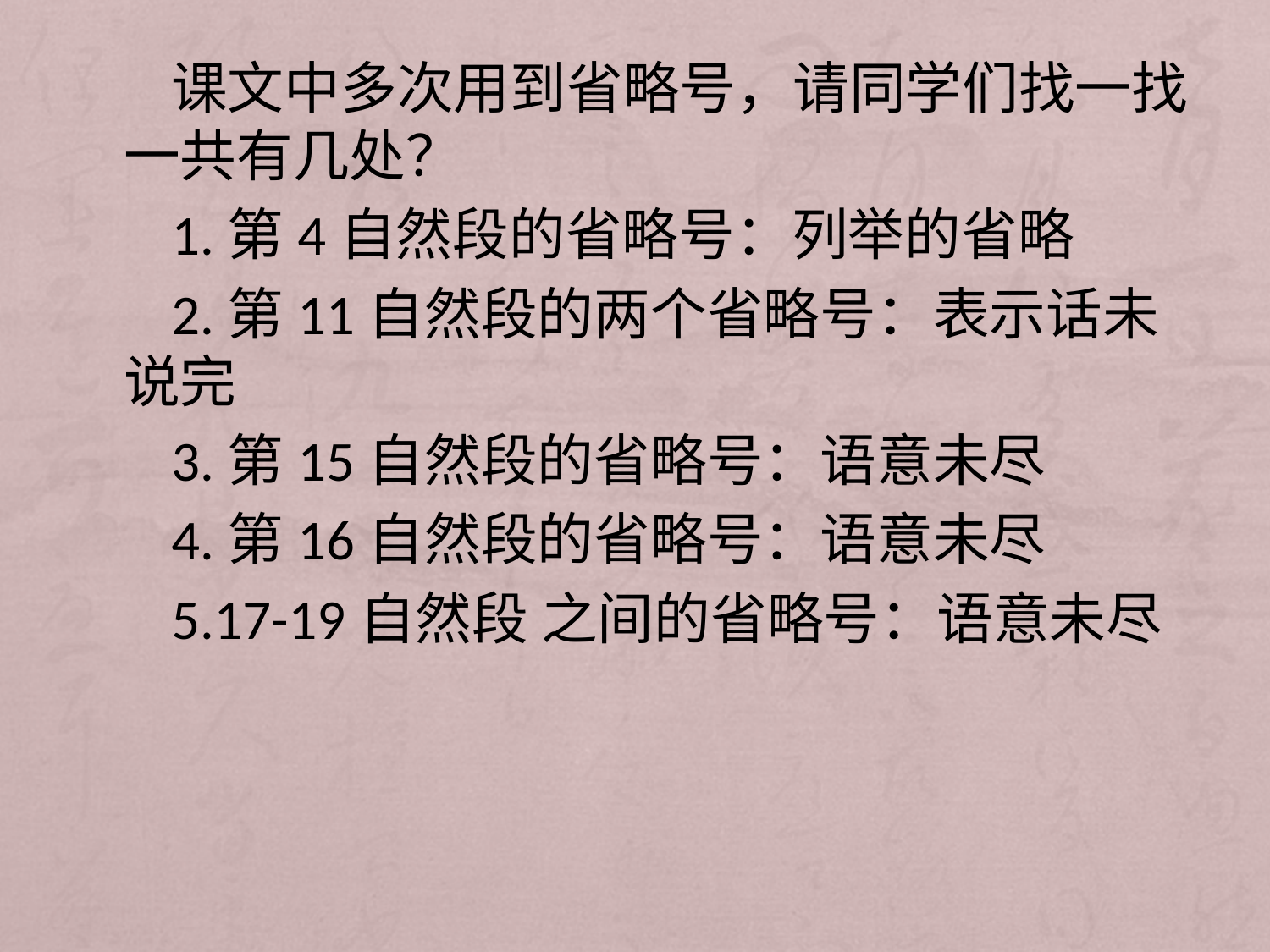

#
课文中多次用到省略号，请同学们找一找一共有几处？
1.第4自然段的省略号：列举的省略
2.第11自然段的两个省略号：表示话未说完
3.第15自然段的省略号：语意未尽
4.第16自然段的省略号：语意未尽
5.17-19自然段 之间的省略号：语意未尽